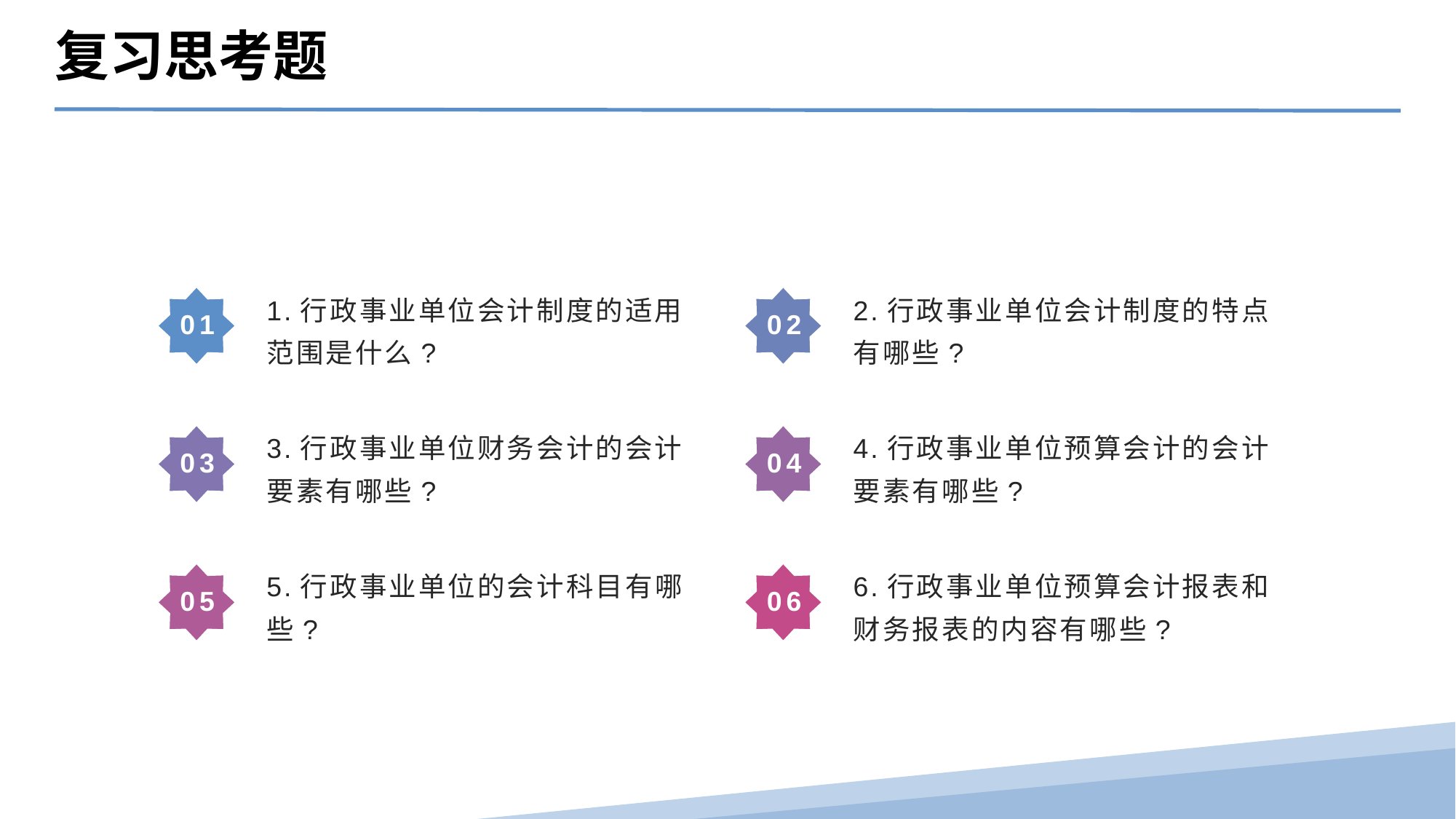

复习思考题
1.行政事业单位会计制度的适用范围是什么?
2.行政事业单位会计制度的特点有哪些?

01
02
3.行政事业单位财务会计的会计要素有哪些?
4.行政事业单位预算会计的会计要素有哪些?

03
04
5.行政事业单位的会计科目有哪些?
6.行政事业单位预算会计报表和财务报表的内容有哪些?

05
06